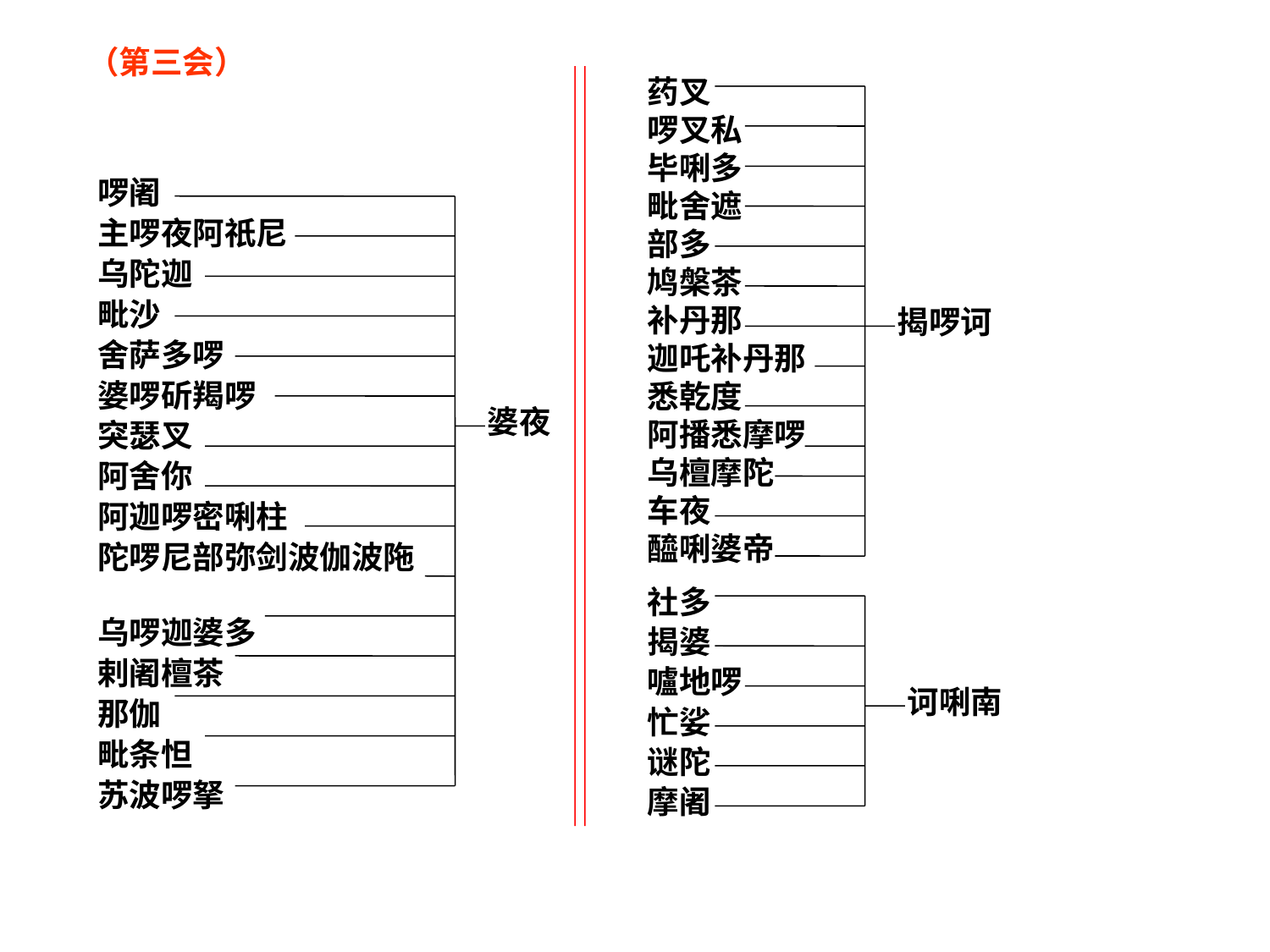

（第三会）

药叉
啰叉私
毕唎多
毗舍遮
部多
鸠槃茶
补丹那
迦吒补丹那
悉乾度
阿播悉摩啰
乌檀摩陀
车夜
醯唎婆帝

啰阇
主啰夜阿祇尼
乌陀迦
毗沙
舍萨多啰
婆啰斫羯啰
突瑟叉
阿舍你
阿迦啰密唎柱
陀啰尼部弥剑波伽波陁
乌啰迦婆多
剌阇檀茶
那伽
毗条怛
苏波啰拏

揭啰诃

婆夜

社多

揭婆

嚧地啰
诃唎南

忙娑

谜陀

摩阇